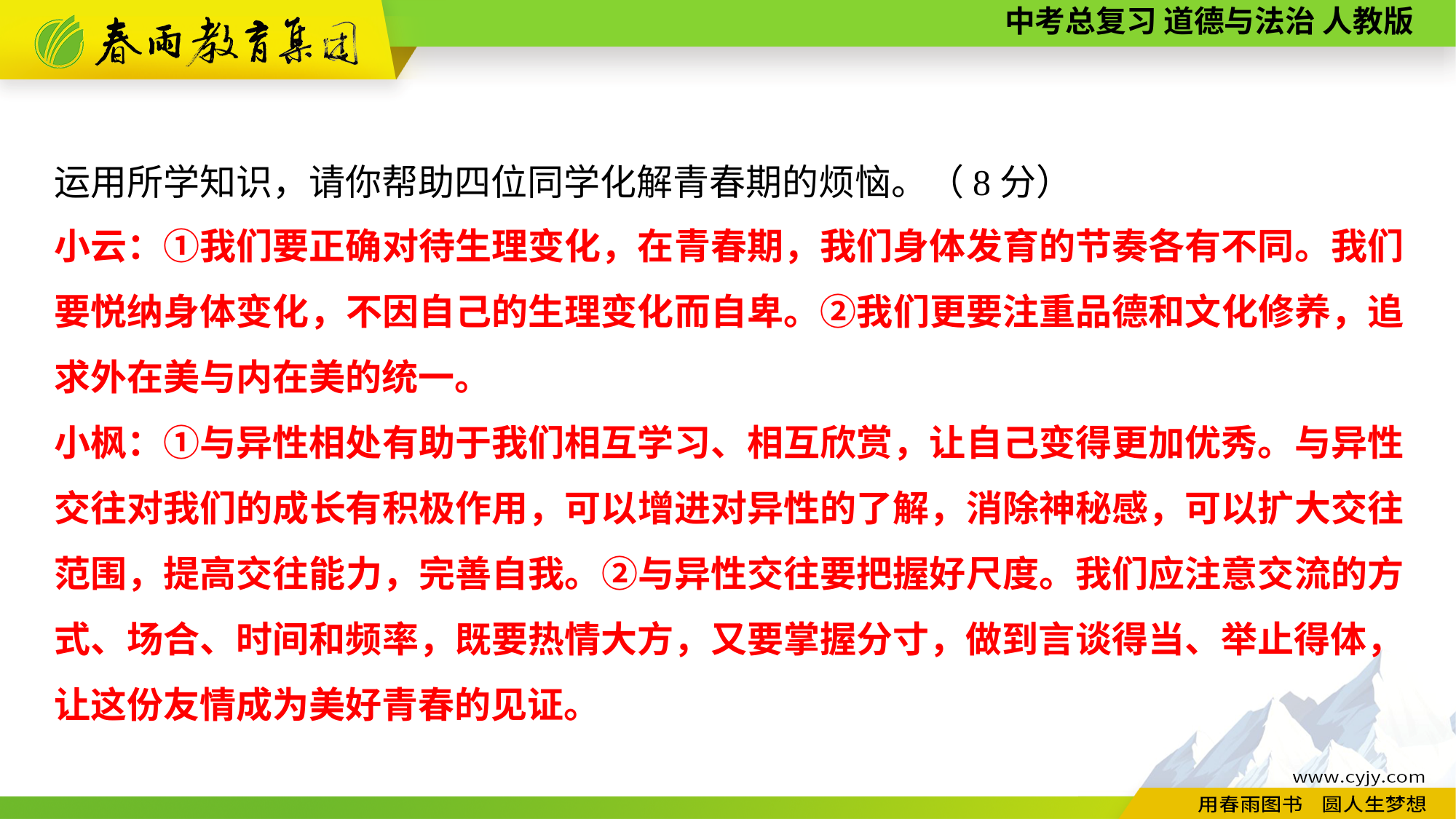

运用所学知识，请你帮助四位同学化解青春期的烦恼。（8分）
小云：①我们要正确对待生理变化，在青春期，我们身体发育的节奏各有不同。我们要悦纳身体变化，不因自己的生理变化而自卑。②我们更要注重品德和文化修养，追求外在美与内在美的统一。
小枫：①与异性相处有助于我们相互学习、相互欣赏，让自己变得更加优秀。与异性交往对我们的成长有积极作用，可以增进对异性的了解，消除神秘感，可以扩大交往范围，提高交往能力，完善自我。②与异性交往要把握好尺度。我们应注意交流的方式、场合、时间和频率，既要热情大方，又要掌握分寸，做到言谈得当、举止得体，让这份友情成为美好青春的见证。